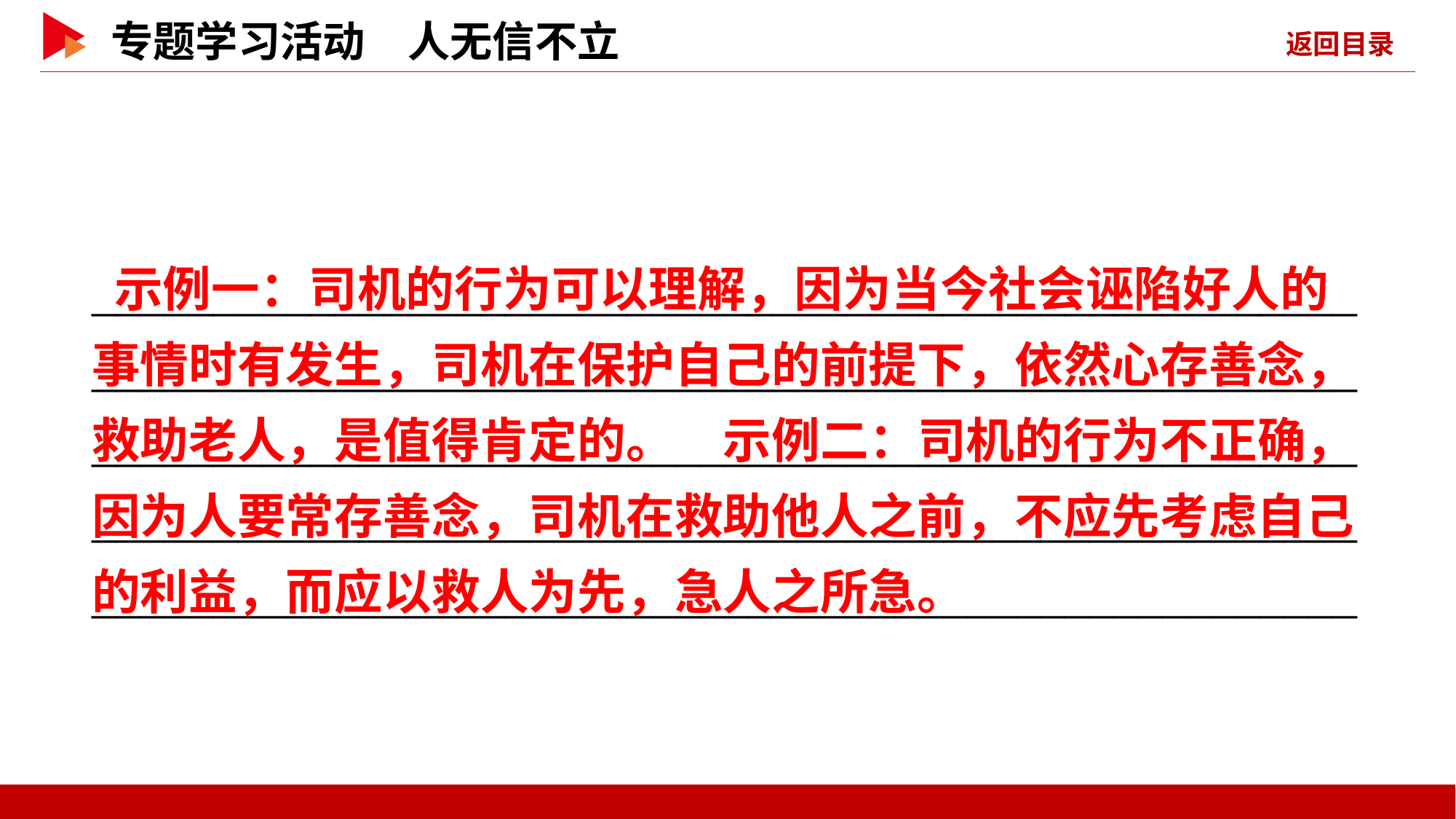

示例一：司机的行为可以理解，因为当今社会诬陷好人的事情时有发生，司机在保护自己的前提下，依然心存善念，救助老人，是值得肯定的。　示例二：司机的行为不正确，因为人要常存善念，司机在救助他人之前，不应先考虑自己的利益，而应以救人为先，急人之所急。
____________________________________________________________________________________________________________________________________________________________________________________________________________________________________________________________________